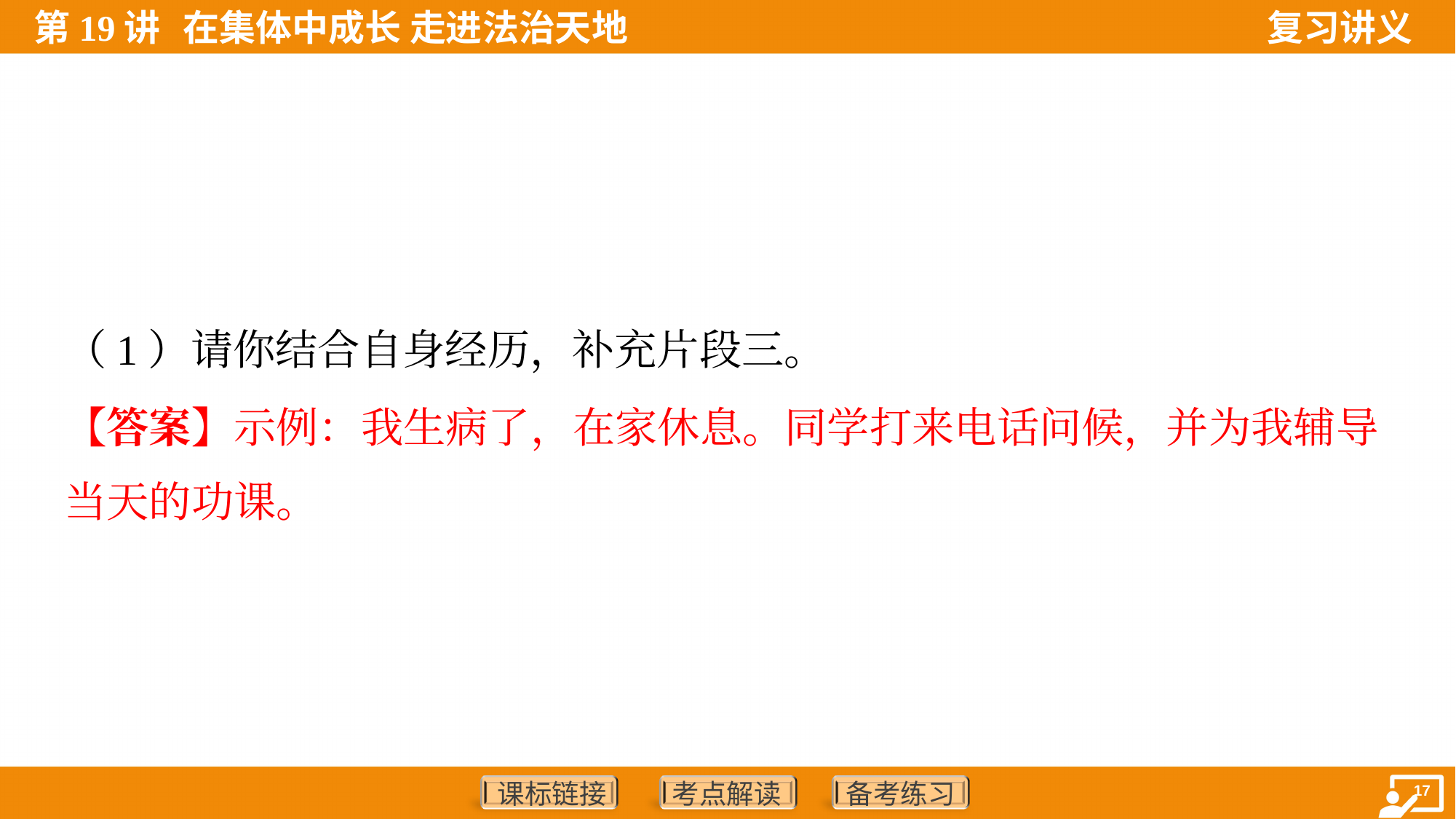

（1）请你结合自身经历，补充片段三。
【答案】示例：我生病了，在家休息。同学打来电话问候，并为我辅导
当天的功课。